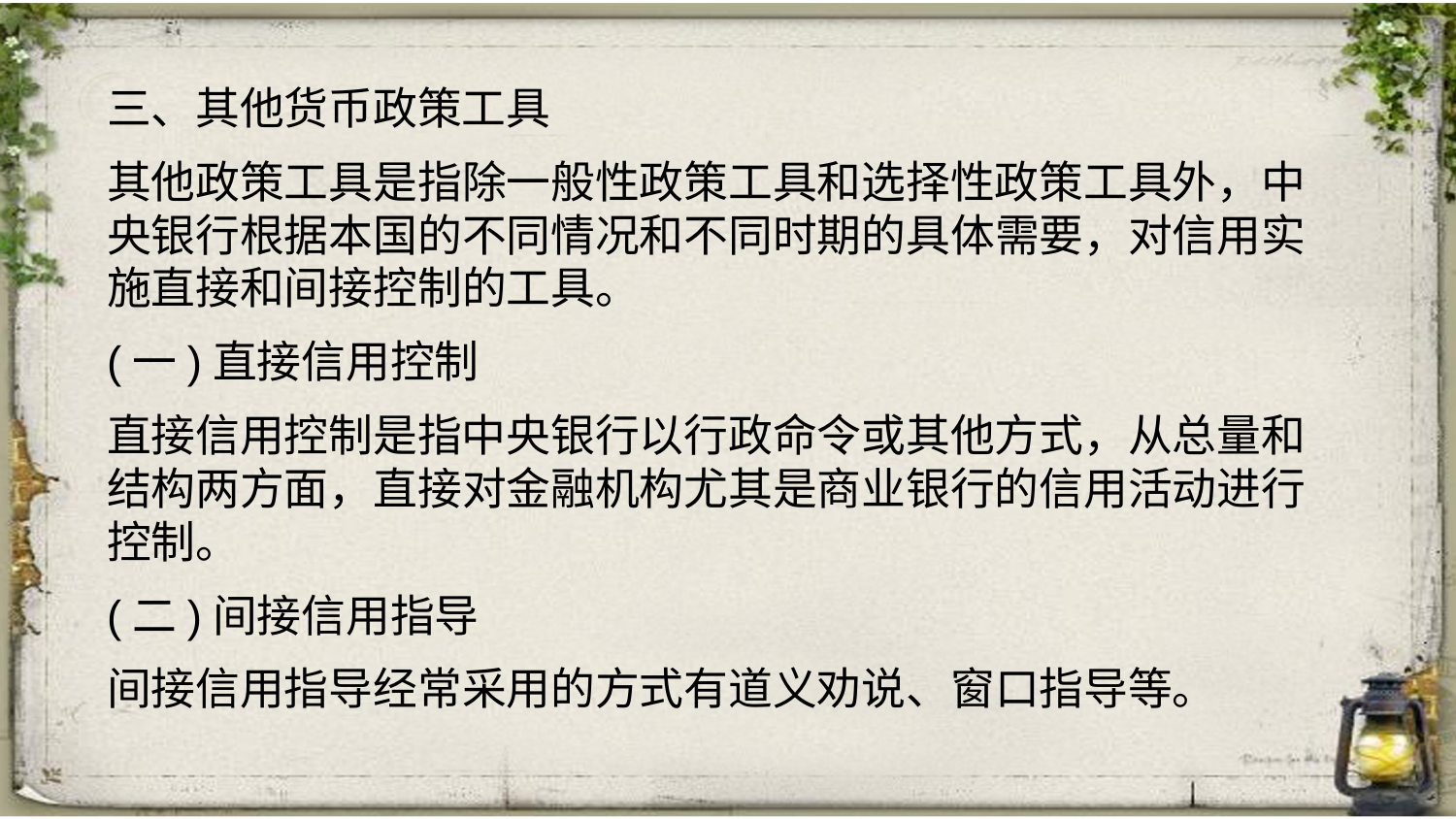

三、其他货币政策工具
其他政策工具是指除一般性政策工具和选择性政策工具外，中央银行根据本国的不同情况和不同时期的具体需要，对信用实施直接和间接控制的工具。
(一)直接信用控制
直接信用控制是指中央银行以行政命令或其他方式，从总量和结构两方面，直接对金融机构尤其是商业银行的信用活动进行控制。
(二)间接信用指导
间接信用指导经常采用的方式有道义劝说、窗口指导等。